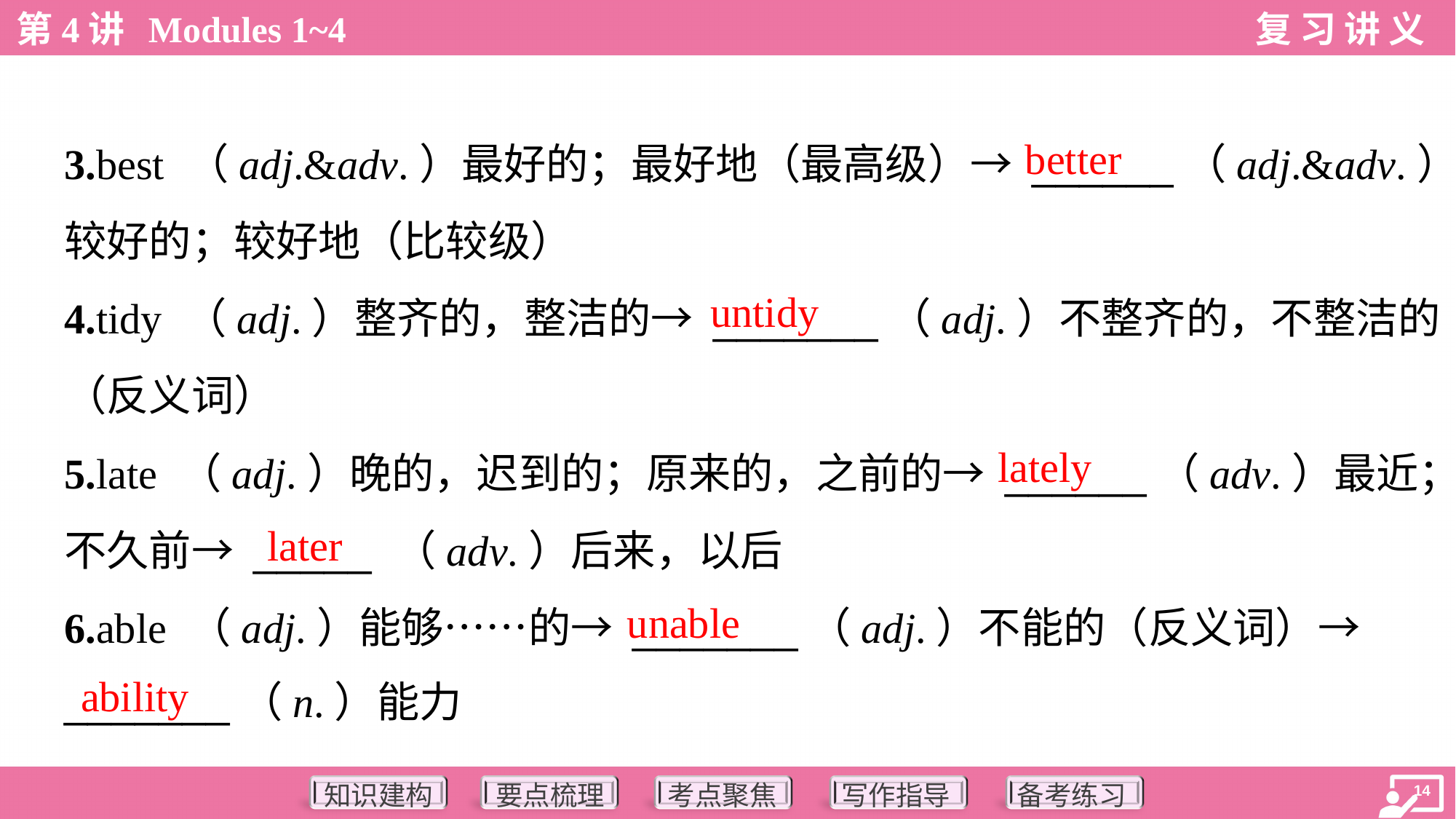

better
3.best （adj.&adv.）最好的；最好地（最高级）→ ______（adj.&adv.）
较好的；较好地（比较级）
4.tidy （adj.）整齐的，整洁的→ _______（adj.）不整齐的，不整洁的
（反义词）
5.late （adj.）晚的，迟到的；原来的，之前的→ ______（adv.）最近；
不久前→ _____ （adv.）后来，以后
6.able （adj.）能够……的→ _______（adj.）不能的（反义词）→
_______（n.）能力
untidy
lately
later
unable
ability